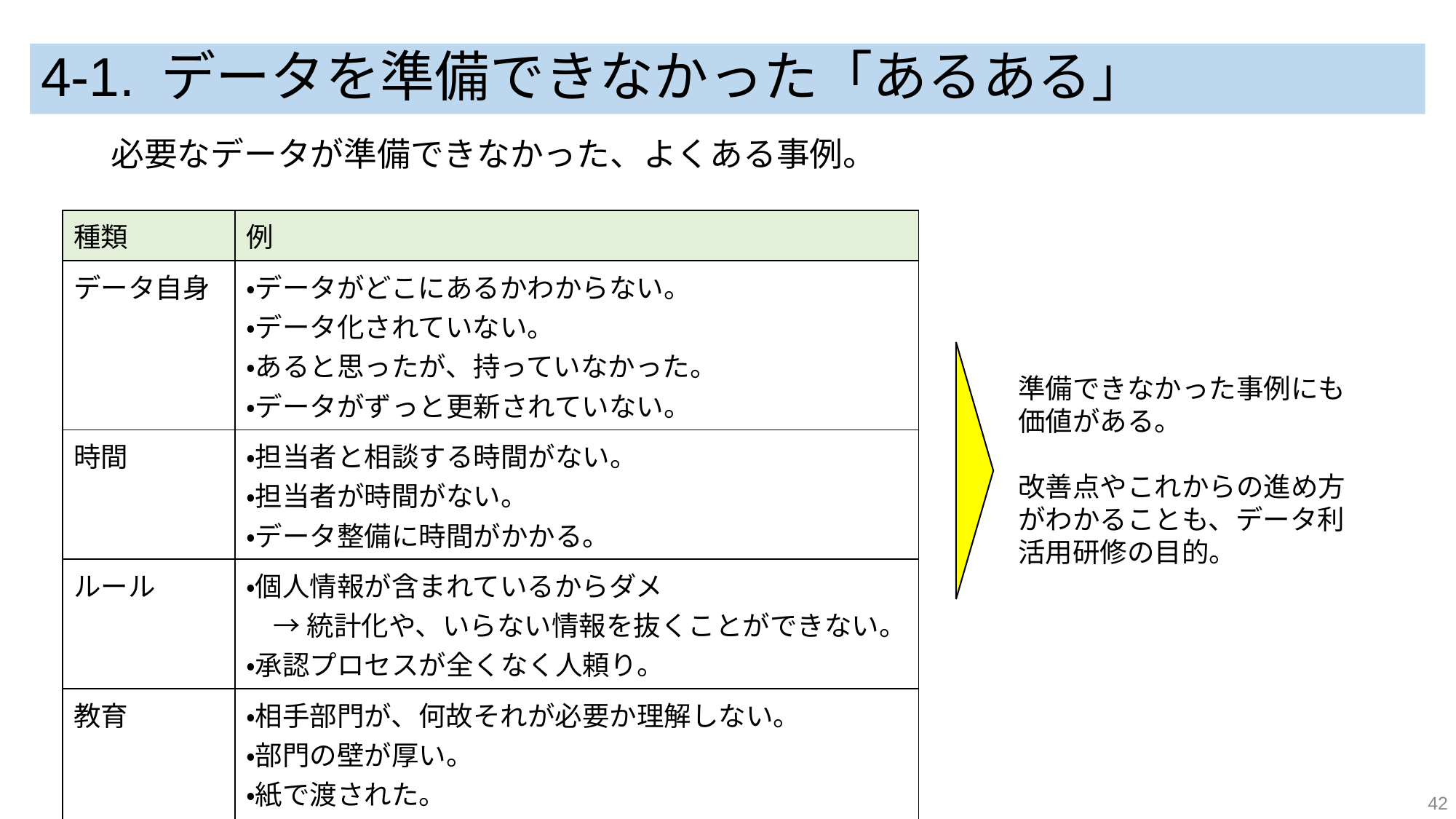

# 4-1. データを準備できなかった「あるある」
必要なデータが準備できなかった、よくある事例。
| 種類 | 例 |
| --- | --- |
| データ自身 | ・データがどこにあるかわからない。 ・データ化されていない。 ・あると思ったが、持っていなかった。 ・データがずっと更新されていない。 |
| 時間 | ・担当者と相談する時間がない。 ・担当者が時間がない。 ・データ整備に時間がかかる。 |
| ルール | ・個人情報が含まれているからダメ 　→ 統計化や、いらない情報を抜くことができない。 ・承認プロセスが全くなく人頼り。 |
| 教育 | ・相手部門が、何故それが必要か理解しない。 ・部門の壁が厚い。 ・紙で渡された。 ・民間データの使い方がわからない。 |
準備できなかった事例にも価値がある。

改善点やこれからの進め方がわかることも、データ利活用研修の目的。

42